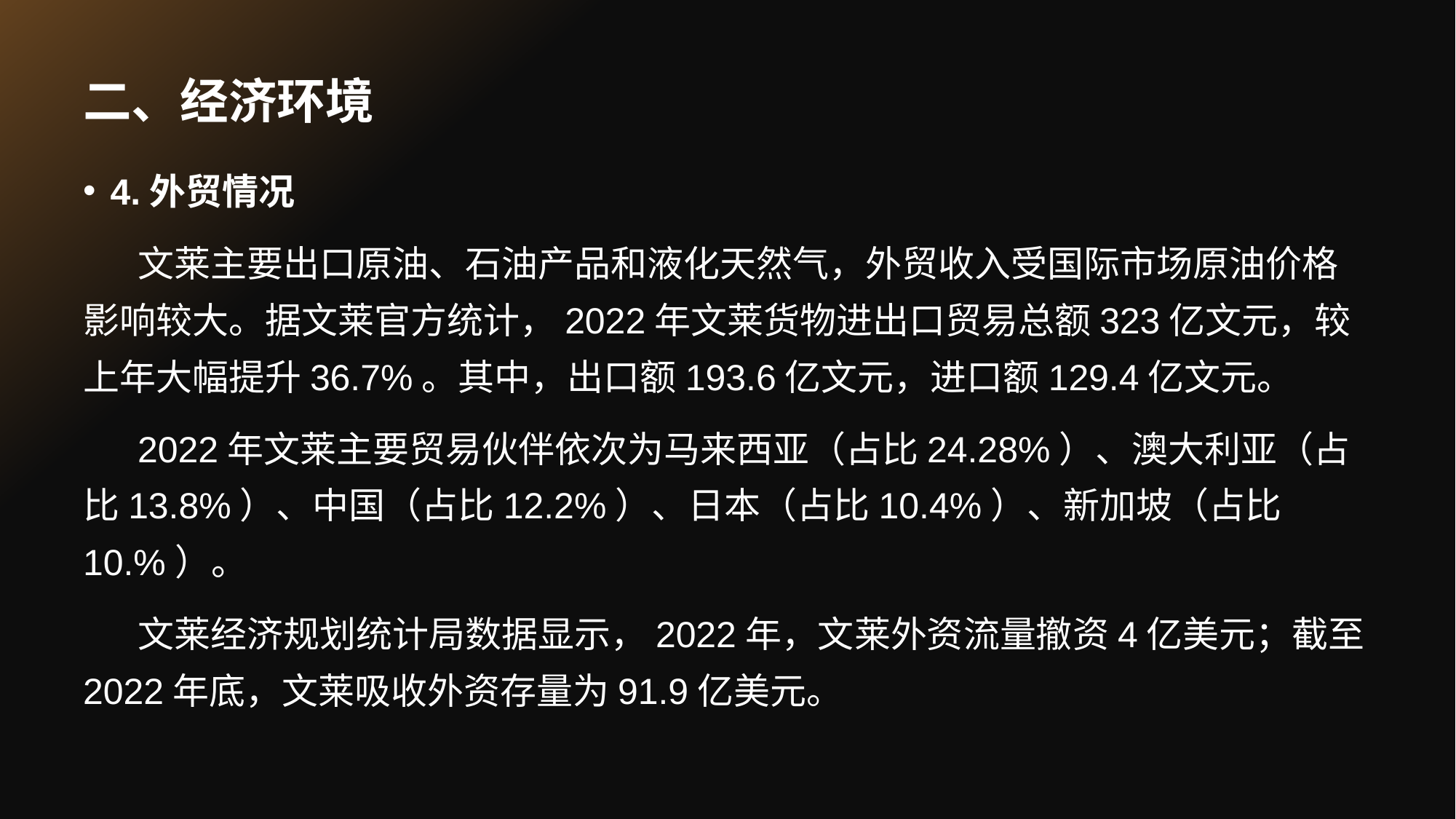

# 二、经济环境
4.外贸情况
文莱主要出口原油、石油产品和液化天然气，外贸收入受国际市场原油价格影响较大。据文莱官方统计，2022年文莱货物进出口贸易总额323亿文元，较上年大幅提升36.7%。其中，出口额193.6亿文元，进口额129.4亿文元。
2022年文莱主要贸易伙伴依次为马来西亚（占比24.28%）、澳大利亚（占比13.8%）、中国（占比12.2%）、日本（占比10.4%）、新加坡（占比10.%）。
文莱经济规划统计局数据显示，2022年，文莱外资流量撤资4亿美元；截至2022年底，文莱吸收外资存量为91.9亿美元。